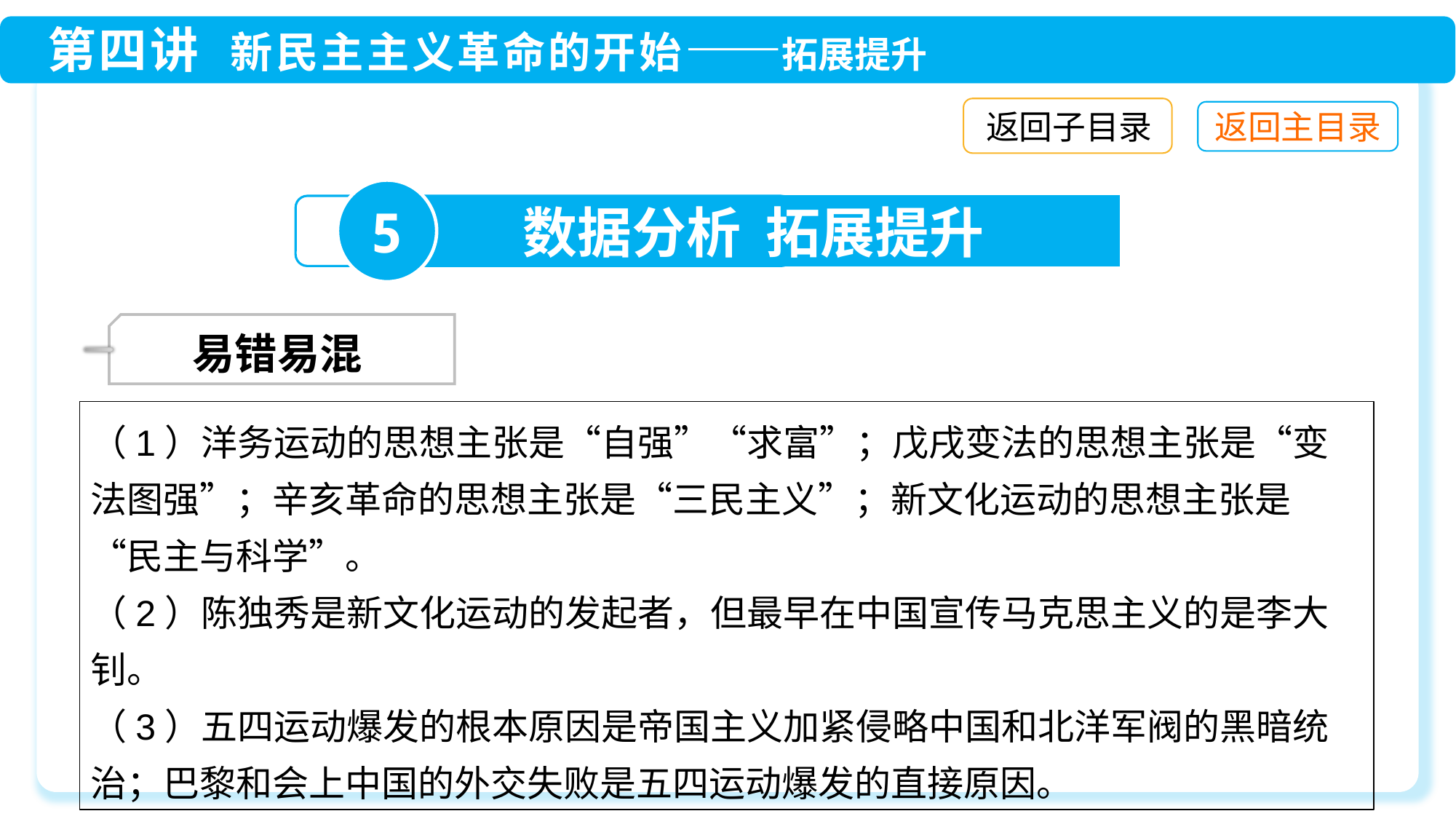

返回子目录
5

数据分析  拓展提升
 易错易混

（1）洋务运动的思想主张是“自强”“求富”；戊戌变法的思想主张是“变法图强”；辛亥革命的思想主张是“三民主义”；新文化运动的思想主张是“民主与科学”。
（2）陈独秀是新文化运动的发起者，但最早在中国宣传马克思主义的是李大钊。
（3）五四运动爆发的根本原因是帝国主义加紧侵略中国和北洋军阀的黑暗统治；巴黎和会上中国的外交失败是五四运动爆发的直接原因。